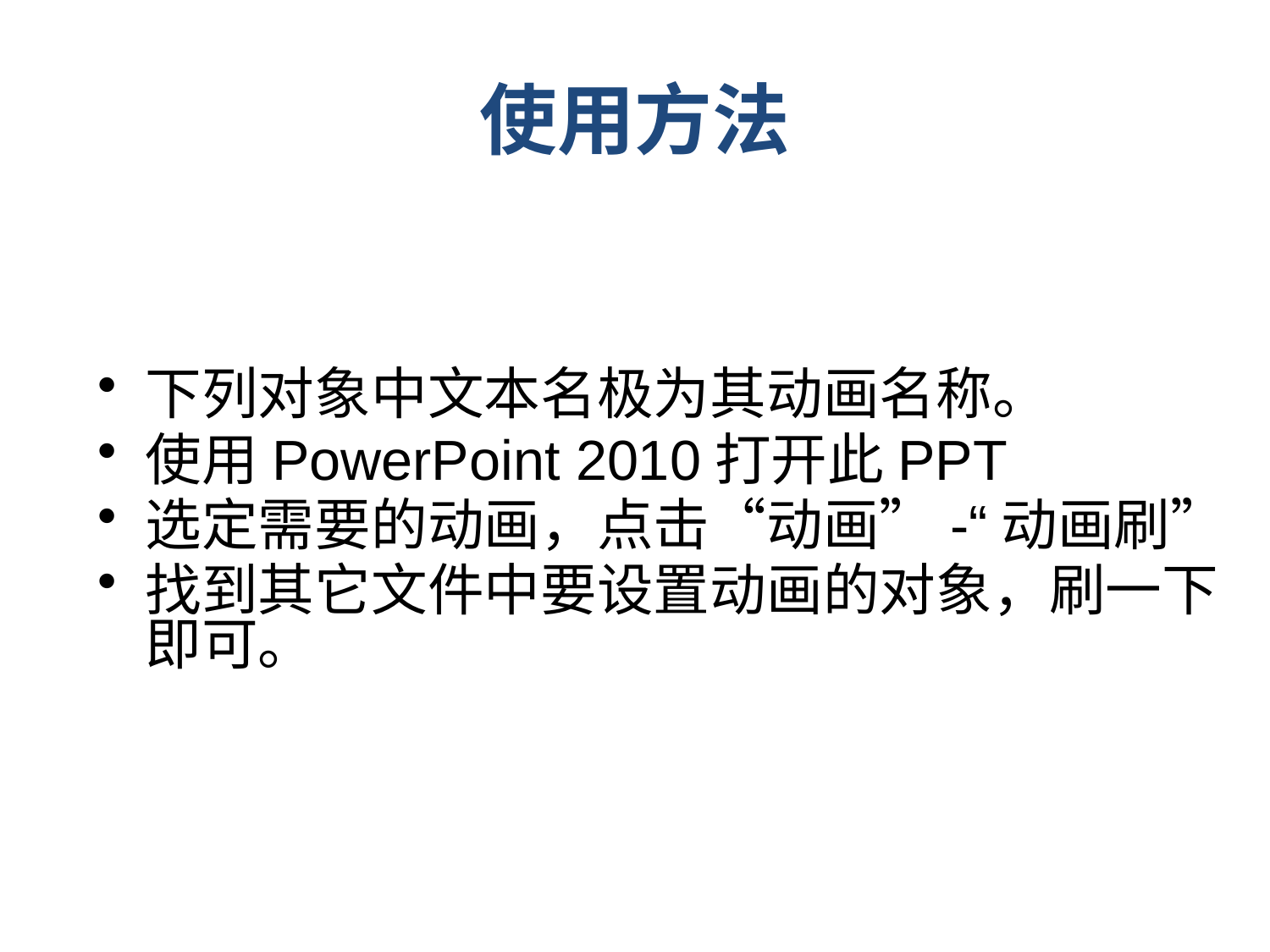

# 使用方法

下列对象中文本名极为其动画名称。
使用PowerPoint 2010打开此PPT
选定需要的动画，点击“动画”-“动画刷”
找到其它文件中要设置动画的对象，刷一下即可。